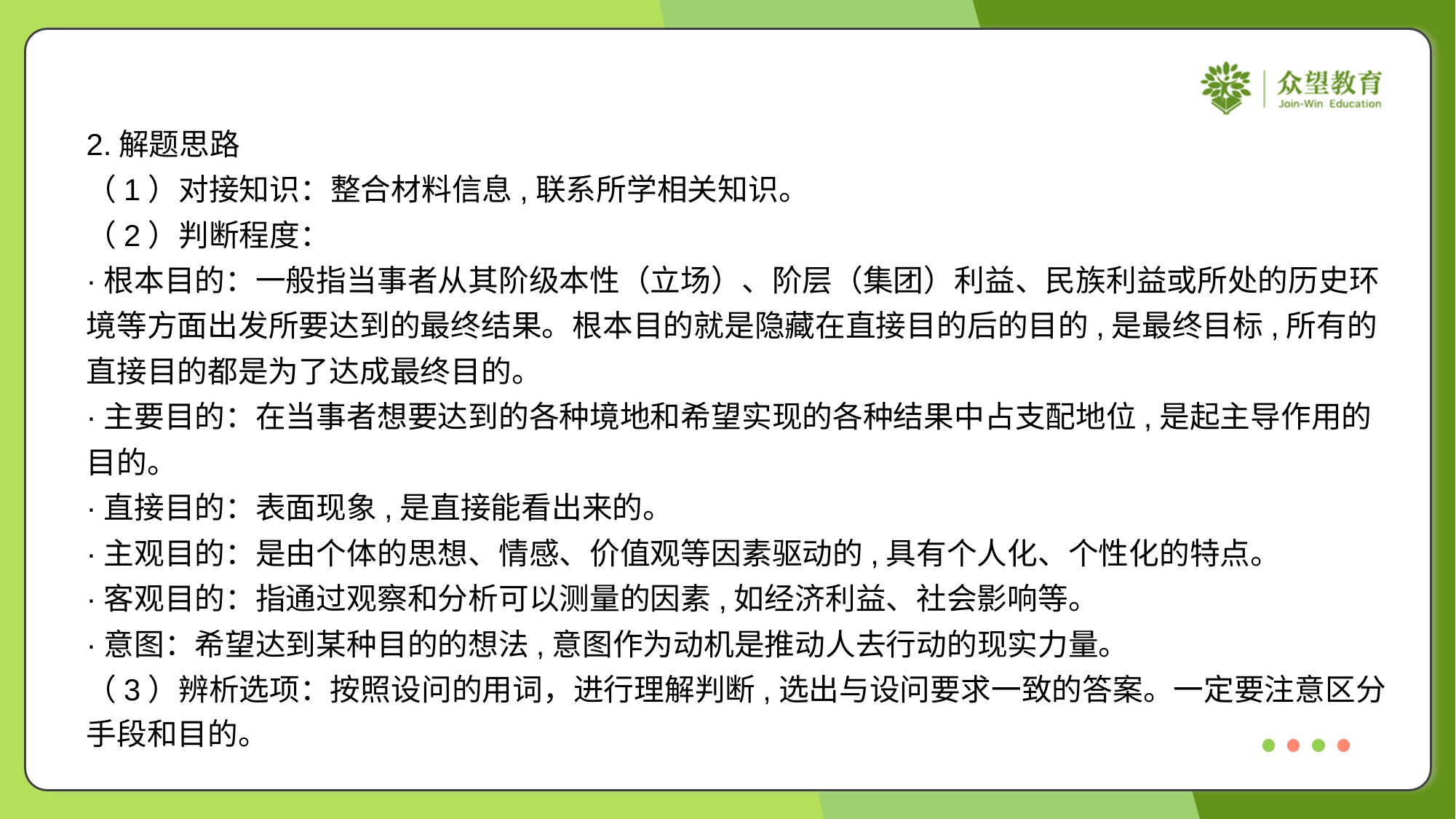

2.解题思路
（1）对接知识：整合材料信息,联系所学相关知识。
（2）判断程度：
·根本目的：一般指当事者从其阶级本性（立场）、阶层（集团）利益、民族利益或所处的历史环
境等方面出发所要达到的最终结果。根本目的就是隐藏在直接目的后的目的,是最终目标,所有的
直接目的都是为了达成最终目的。
·主要目的：在当事者想要达到的各种境地和希望实现的各种结果中占支配地位,是起主导作用的
目的。
·直接目的：表面现象,是直接能看出来的。
·主观目的：是由个体的思想、情感、价值观等因素驱动的,具有个人化、个性化的特点。
·客观目的：指通过观察和分析可以测量的因素,如经济利益、社会影响等。
·意图：希望达到某种目的的想法,意图作为动机是推动人去行动的现实力量。
（3）辨析选项：按照设问的用词，进行理解判断,选出与设问要求一致的答案。一定要注意区分
手段和目的。